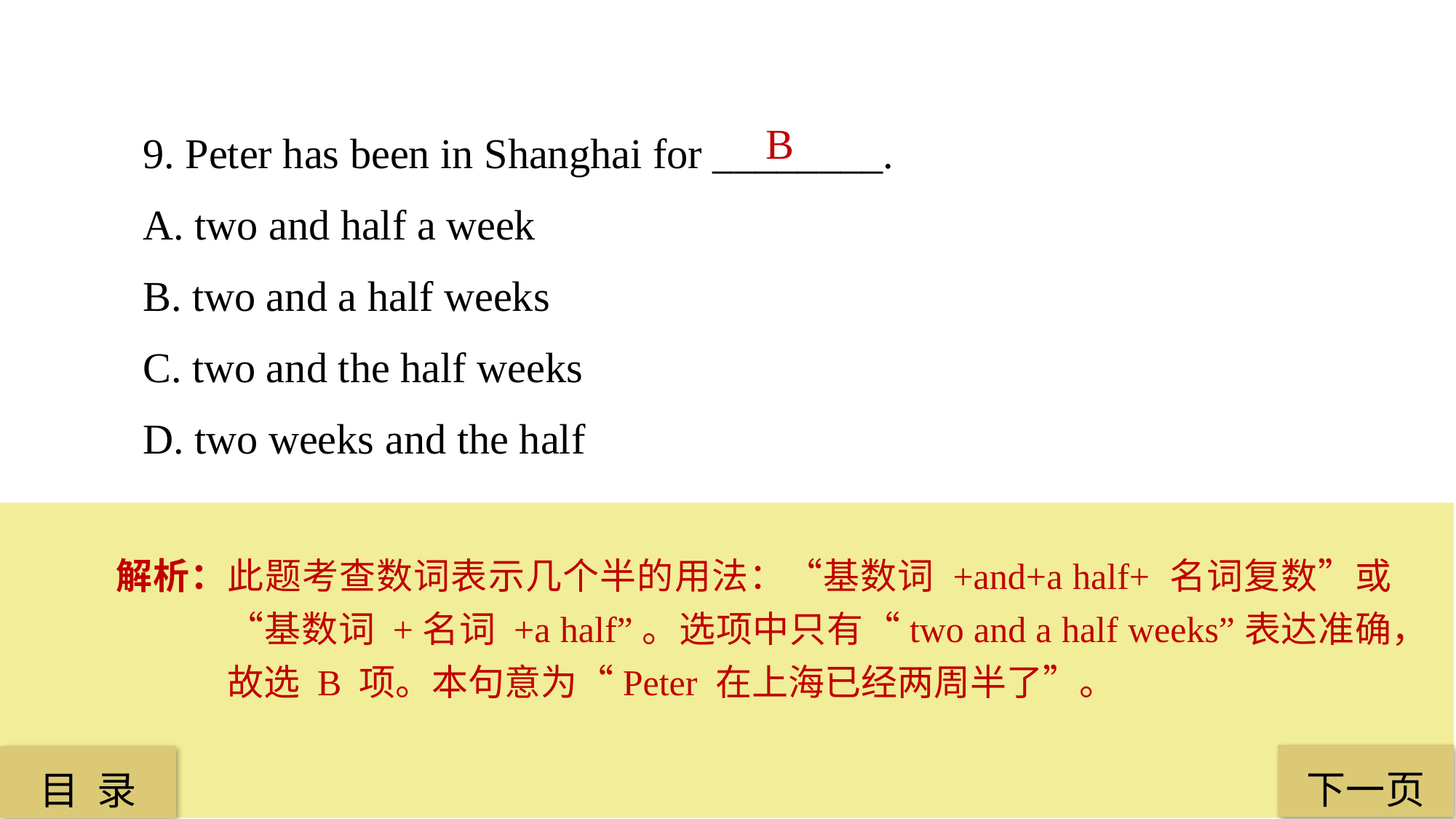

9. Peter has been in Shanghai for ________.
A. two and half a week
B. two and a half weeks
C. two and the half weeks
D. two weeks and the half
B
解析：此题考查数词表示几个半的用法：“基数词 +and+a half+ 名词复数”或“基数词 +名词 +a half”。选项中只有“two and a half weeks”表达准确，故选 B 项。本句意为“Peter 在上海已经两周半了”。